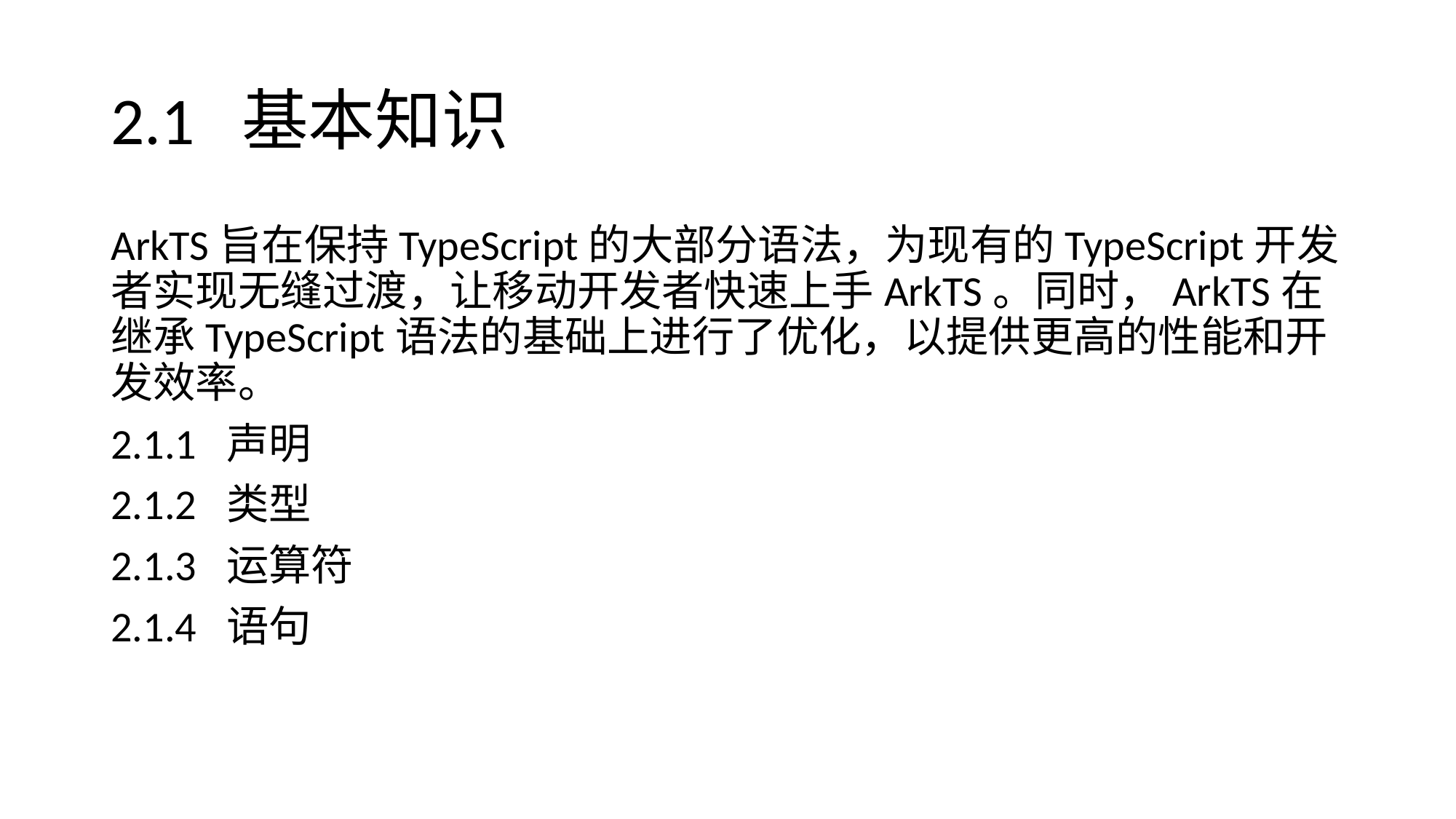

# 2.1  基本知识
ArkTS旨在保持TypeScript的大部分语法，为现有的TypeScript开发者实现无缝过渡，让移动开发者快速上手ArkTS。同时，ArkTS在继承TypeScript语法的基础上进行了优化，以提供更高的性能和开发效率。
2.1.1  声明
2.1.2  类型
2.1.3  运算符
2.1.4  语句